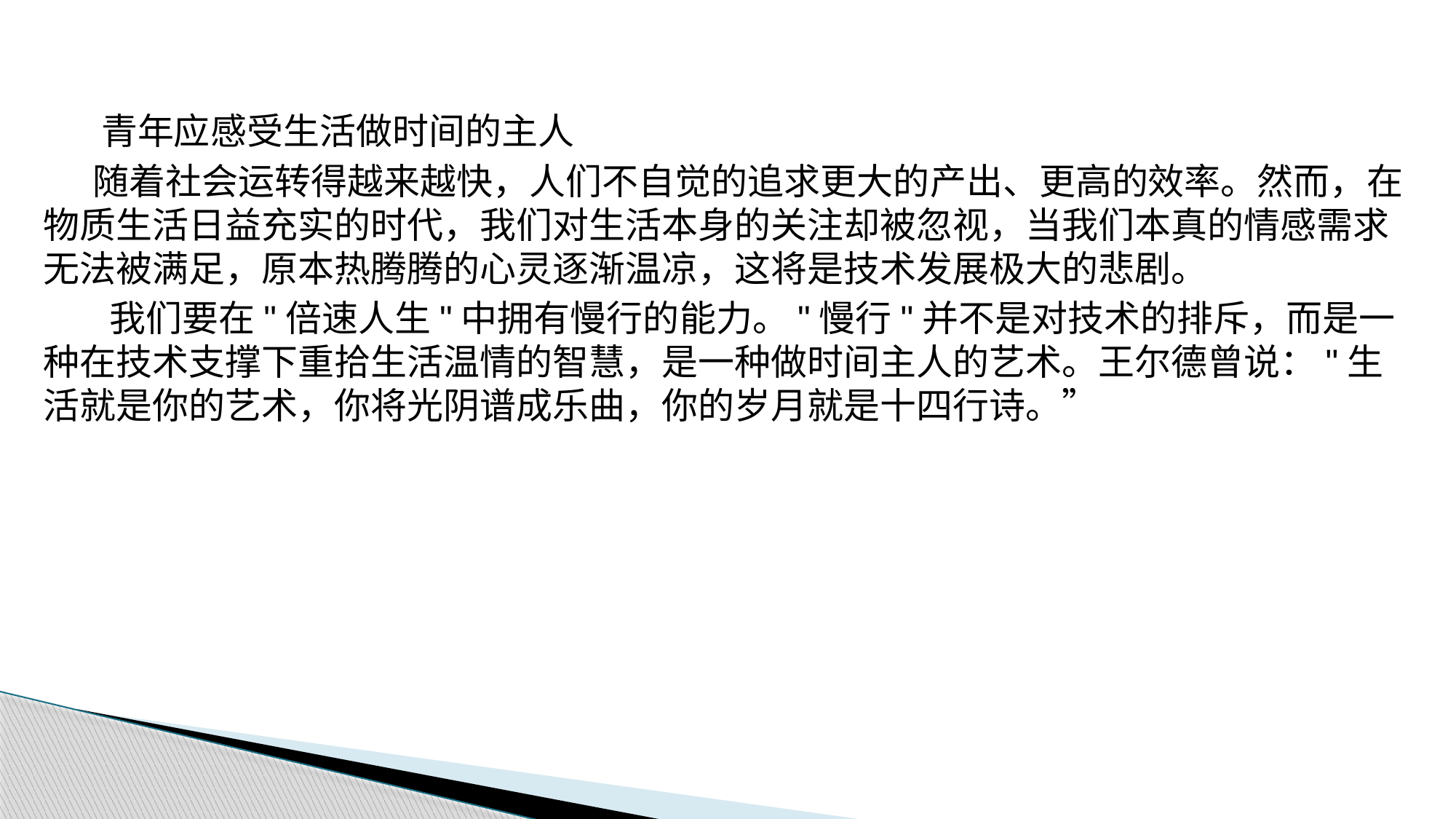

青年应感受生活做时间的主人
     随着社会运转得越来越快，人们不自觉的追求更大的产出、更高的效率。然而，在物质生活日益充实的时代，我们对生活本身的关注却被忽视，当我们本真的情感需求无法被满足，原本热腾腾的心灵逐渐温凉，这将是技术发展极大的悲剧。
       我们要在"倍速人生"中拥有慢行的能力。"慢行"并不是对技术的排斥，而是一种在技术支撑下重拾生活温情的智慧，是一种做时间主人的艺术。王尔德曾说："生活就是你的艺术，你将光阴谱成乐曲，你的岁月就是十四行诗。”